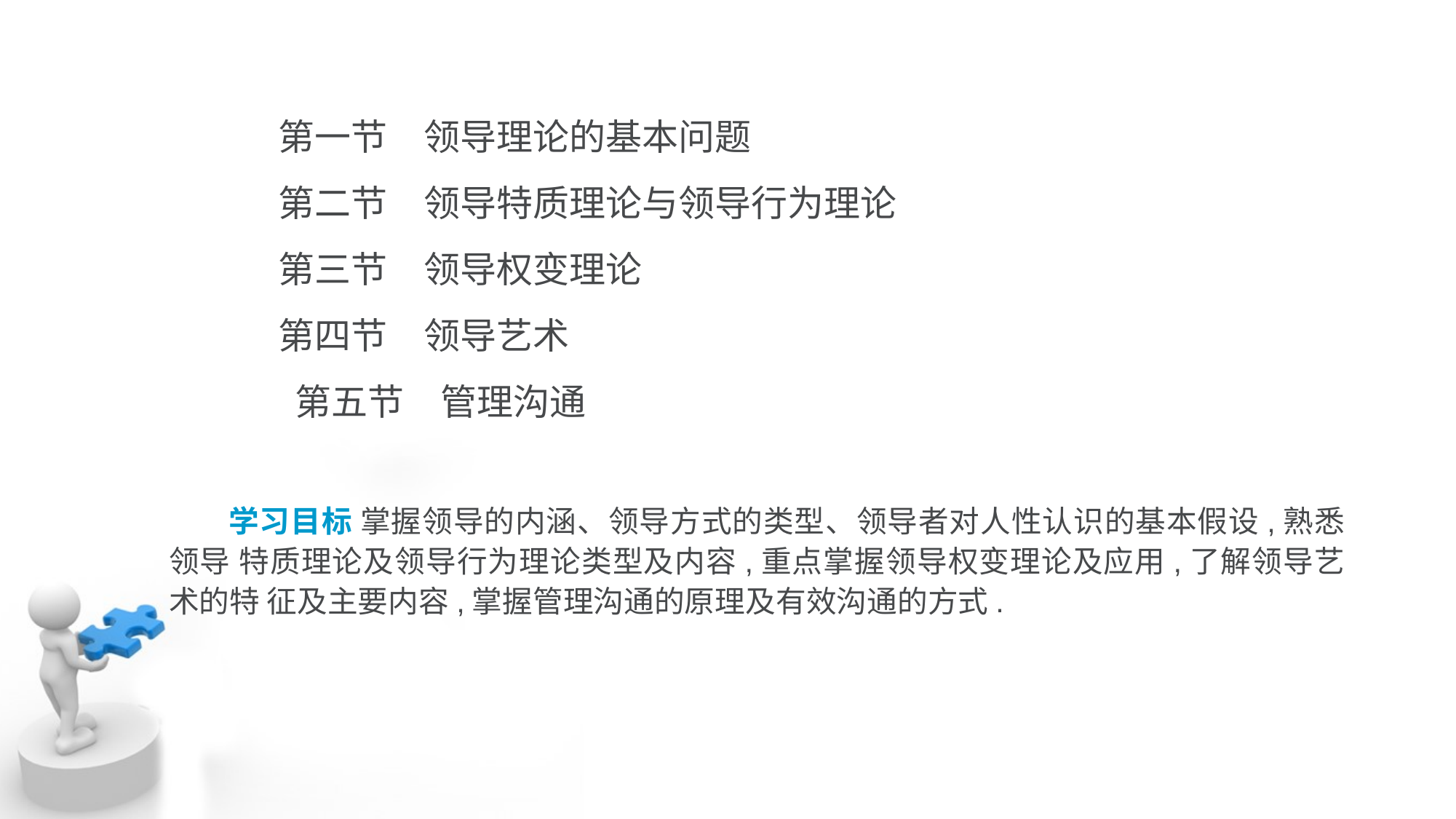

第一节　领导理论的基本问题
    	第二节　领导特质理论与领导行为理论
    	第三节　领导权变理论
    	第四节　领导艺术
   	 第五节　管理沟通

       学习目标 掌握领导的内涵、领导方式的类型、领导者对人性认识的基本假设,熟悉领导 特质理论及领导行为理论类型及内容,重点掌握领导权变理论及应用,了解领导艺术的特 征及主要内容,掌握管理沟通的原理及有效沟通的方式.